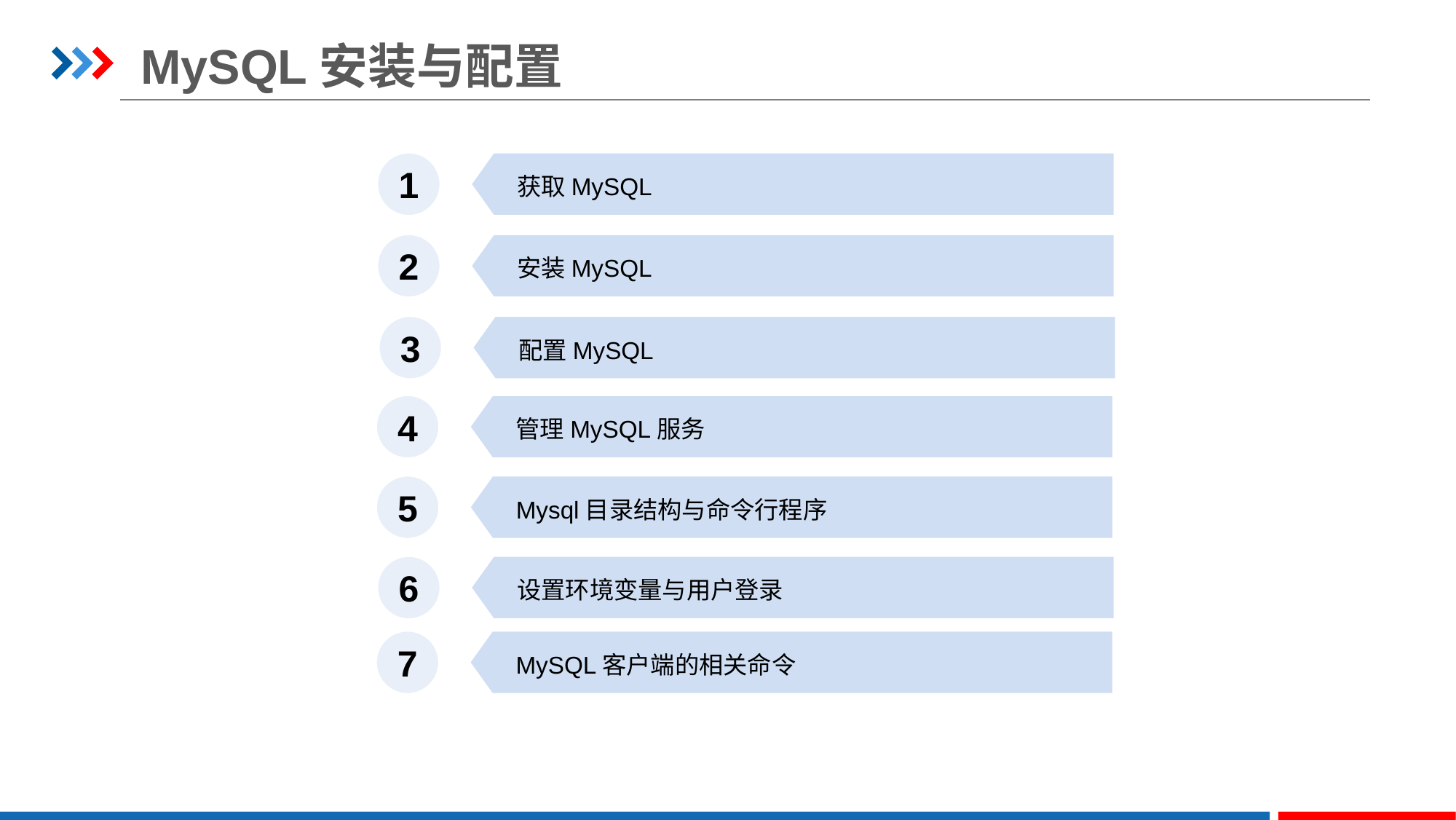

# MySQL安装与配置
1

获取MySQL
2

安装MySQL
3

配置MySQL
4

管理MySQL服务
5

Mysql目录结构与命令行程序
6

设置环境变量与用户登录
7

MySQL客户端的相关命令